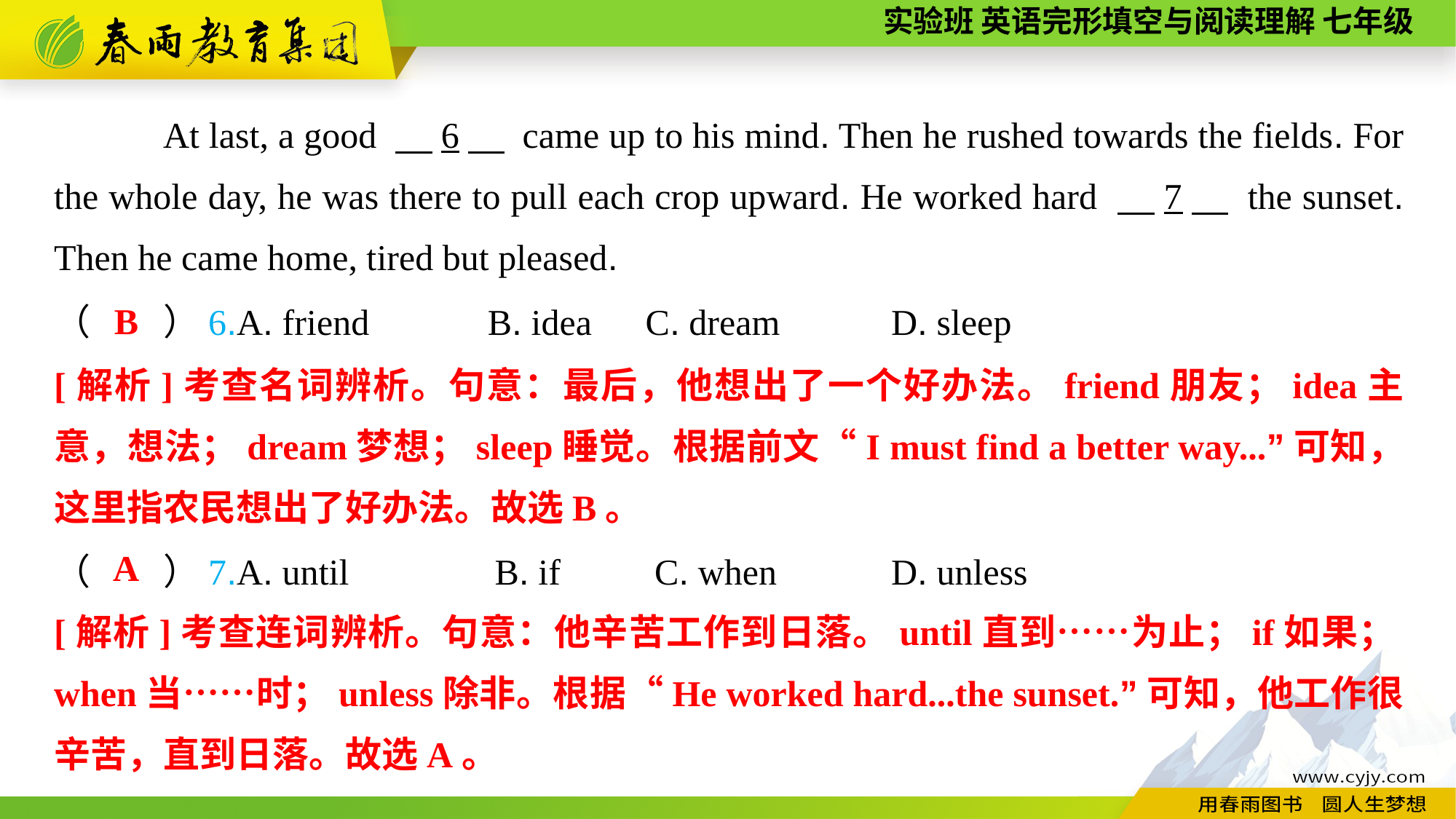

At last, a good 　6　 came up to his mind. Then he rushed towards the fields. For the whole day, he was there to pull each crop upward. He worked hard 　7　 the sunset. Then he came home, tired but pleased.
B
（　　）6.A. friend             B. idea	     C. dream	        D. sleep
[解析]考查名词辨析。句意：最后，他想出了一个好办法。friend朋友；idea主意，想法；dream梦想；sleep睡觉。根据前文“I must find a better way...”可知，这里指农民想出了好办法。故选B。
A
（　　）7.A. until                B. if	      C. when	        D. unless
[解析]考查连词辨析。句意：他辛苦工作到日落。until直到……为止；if如果；when当……时；unless除非。根据“He worked hard...the sunset.”可知，他工作很辛苦，直到日落。故选A。